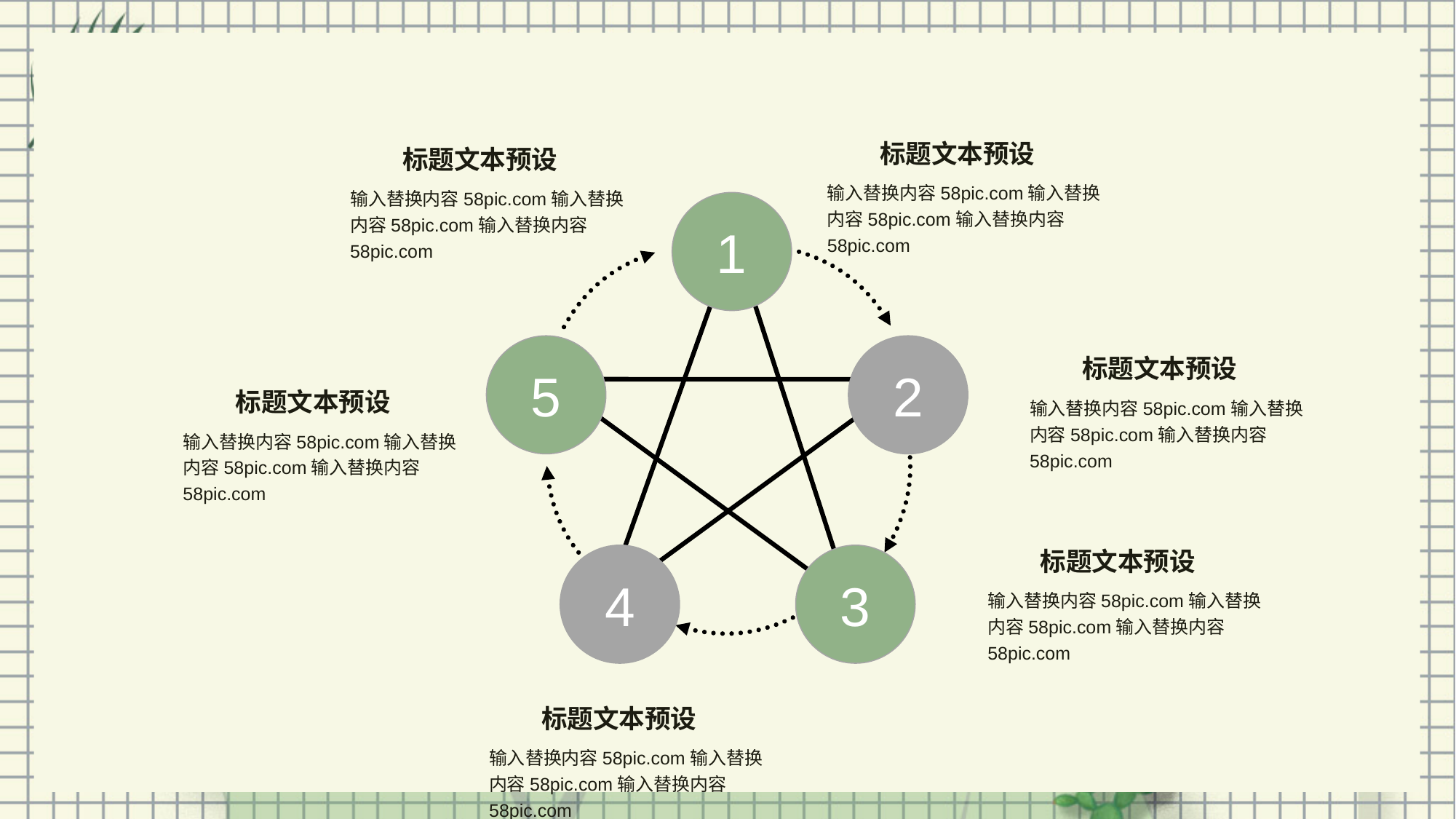

标题文本预设
标题文本预设
输入替换内容58pic.com输入替换内容58pic.com输入替换内容58pic.com
输入替换内容58pic.com输入替换内容58pic.com输入替换内容58pic.com
1

5
2
标题文本预设
标题文本预设
输入替换内容58pic.com输入替换内容58pic.com输入替换内容58pic.com

输入替换内容58pic.com输入替换内容58pic.com输入替换内容58pic.com

标题文本预设
4
3
输入替换内容58pic.com输入替换内容58pic.com输入替换内容58pic.com
标题文本预设
输入替换内容58pic.com输入替换内容58pic.com输入替换内容58pic.com